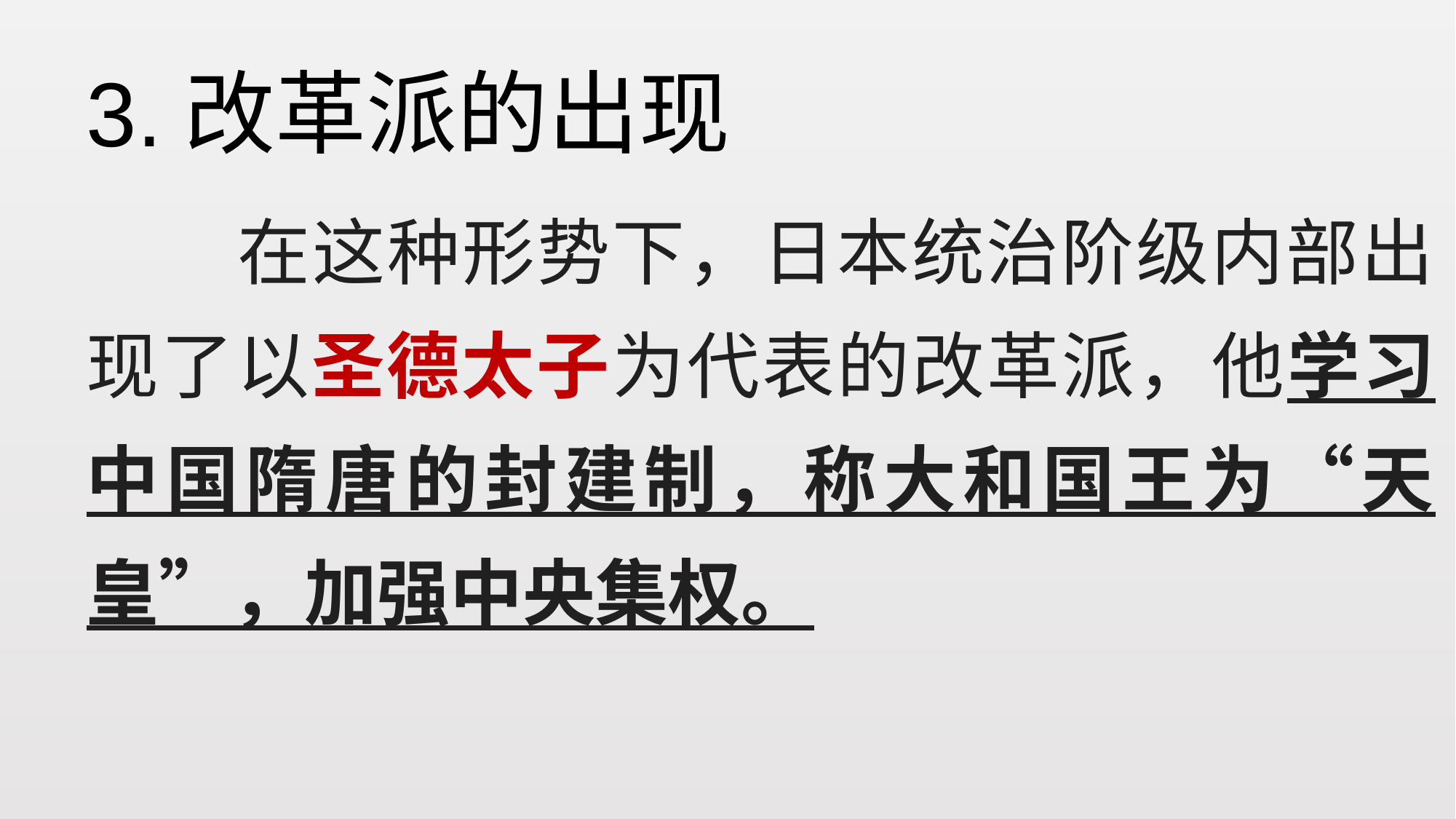

3.改革派的出现
       在这种形势下，日本统治阶级内部出现了以圣德太子为代表的改革派，他学习中国隋唐的封建制，称大和国王为“天皇”，加强中央集权。